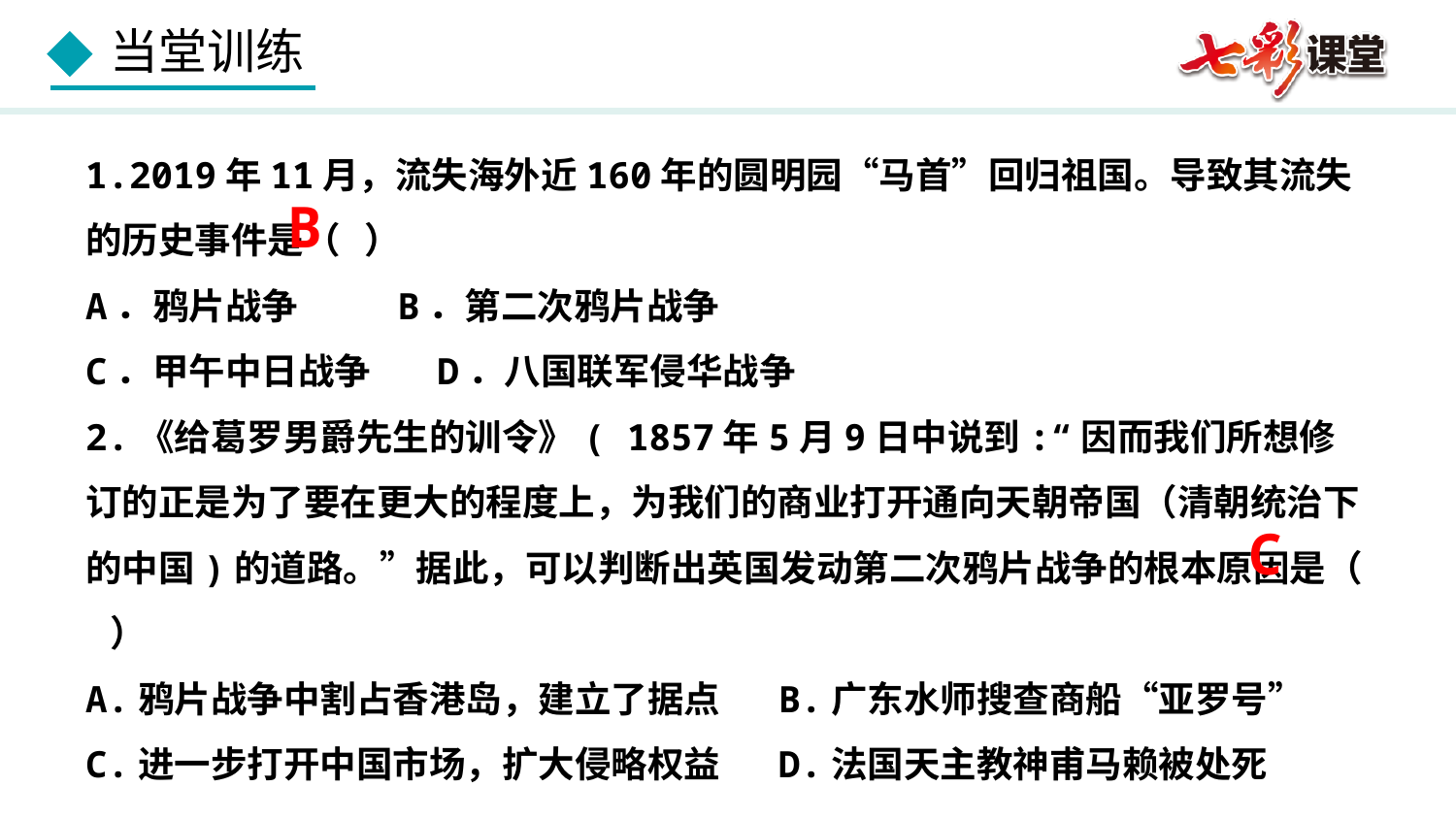

1.2019年11月，流失海外近160年的圆明园“马首”回归祖国。导致其流失的历史事件是（   ）
A．鸦片战争           B．第二次鸦片战争
C．甲午中日战争       D．八国联军侵华战争
2.《给葛罗男爵先生的训令》( 1857年5月9日中说到:“因而我们所想修订的正是为了要在更大的程度上，为我们的商业打开通向天朝帝国（清朝统治下的中国)的道路。”据此，可以判断出英国发动第二次鸦片战争的根本原因是（    ）
A.鸦片战争中割占香港岛，建立了据点      B.广东水师搜查商船“亚罗号”
C.进一步打开中国市场，扩大侵略权益      D.法国天主教神甫马赖被处死
B
C